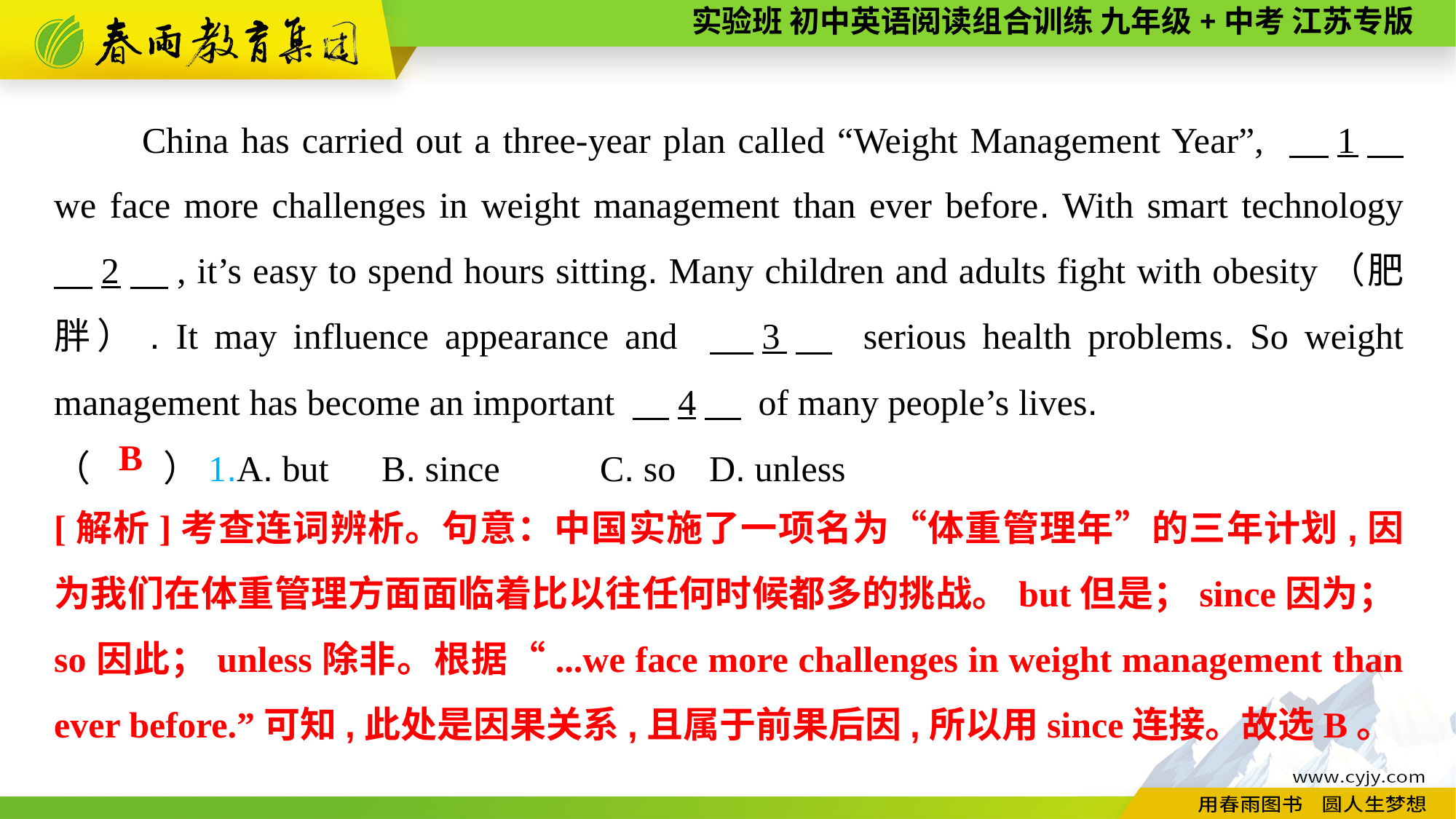

China has carried out a three-year plan called “Weight Management Year”, 　1　 we face more challenges in weight management than ever before. With smart technology 　2　, it’s easy to spend hours sitting. Many children and adults fight with obesity（肥胖）. It may influence appearance and 　3　 serious health problems. So weight management has become an important 　4　 of many people’s lives.
（　　）1.A. but	B. since	C. so	D. unless
B
[解析]考查连词辨析。句意：中国实施了一项名为“体重管理年”的三年计划,因为我们在体重管理方面面临着比以往任何时候都多的挑战。but但是；since因为；so因此；unless除非。根据“...we face more challenges in weight management than ever before.”可知,此处是因果关系,且属于前果后因,所以用since连接。故选B。